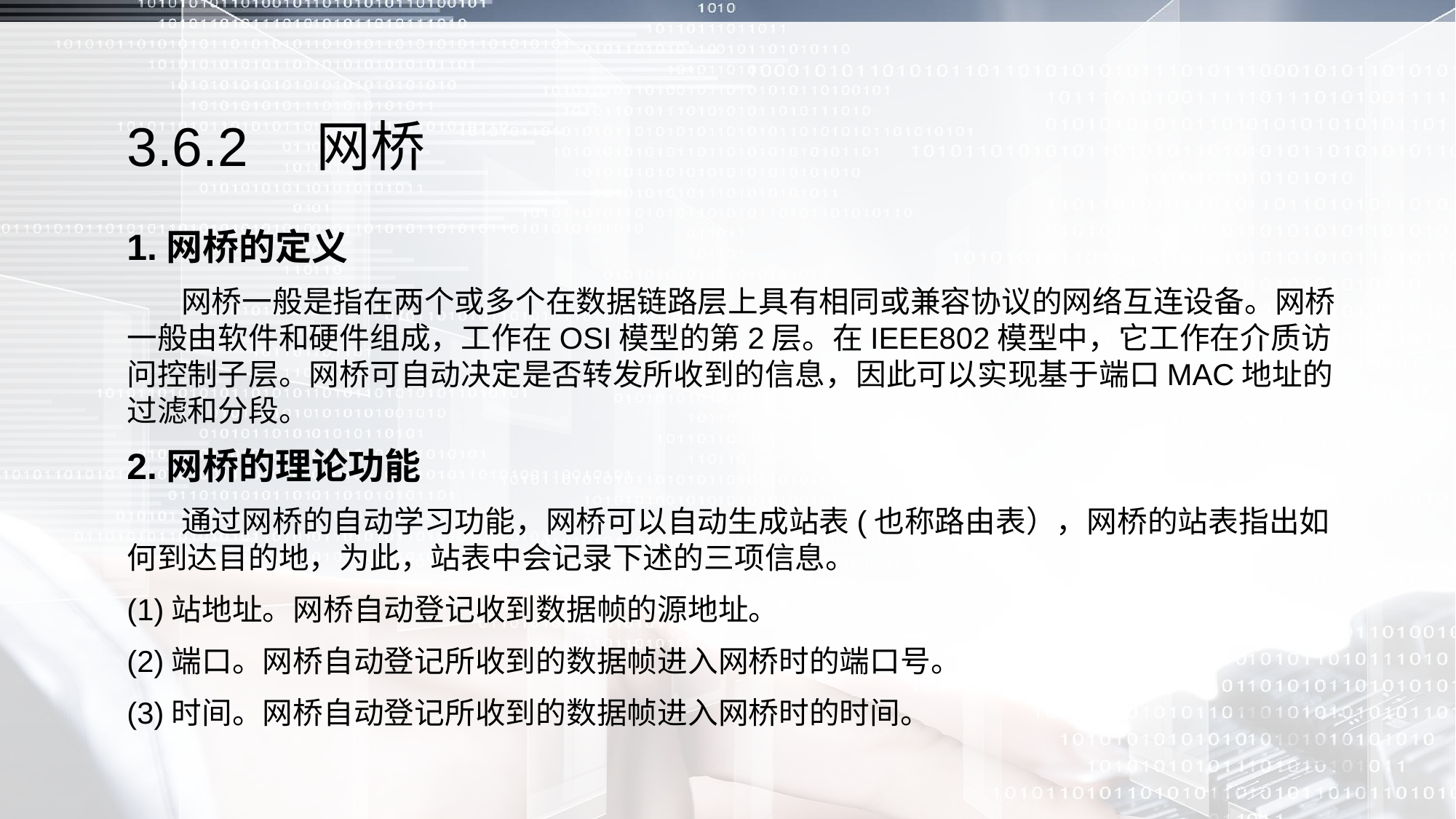

# 3.6.2　网桥
1.网桥的定义
       网桥一般是指在两个或多个在数据链路层上具有相同或兼容协议的网络互连设备。网桥一般由软件和硬件组成，工作在OSI模型的第2层。在IEEE802模型中，它工作在介质访问控制子层。网桥可自动决定是否转发所收到的信息，因此可以实现基于端口MAC地址的过滤和分段。
2.网桥的理论功能
       通过网桥的自动学习功能，网桥可以自动生成站表(也称路由表），网桥的站表指出如何到达目的地，为此，站表中会记录下述的三项信息。
(1)站地址。网桥自动登记收到数据帧的源地址。
(2)端口。网桥自动登记所收到的数据帧进入网桥时的端口号。
(3)时间。网桥自动登记所收到的数据帧进入网桥时的时间。